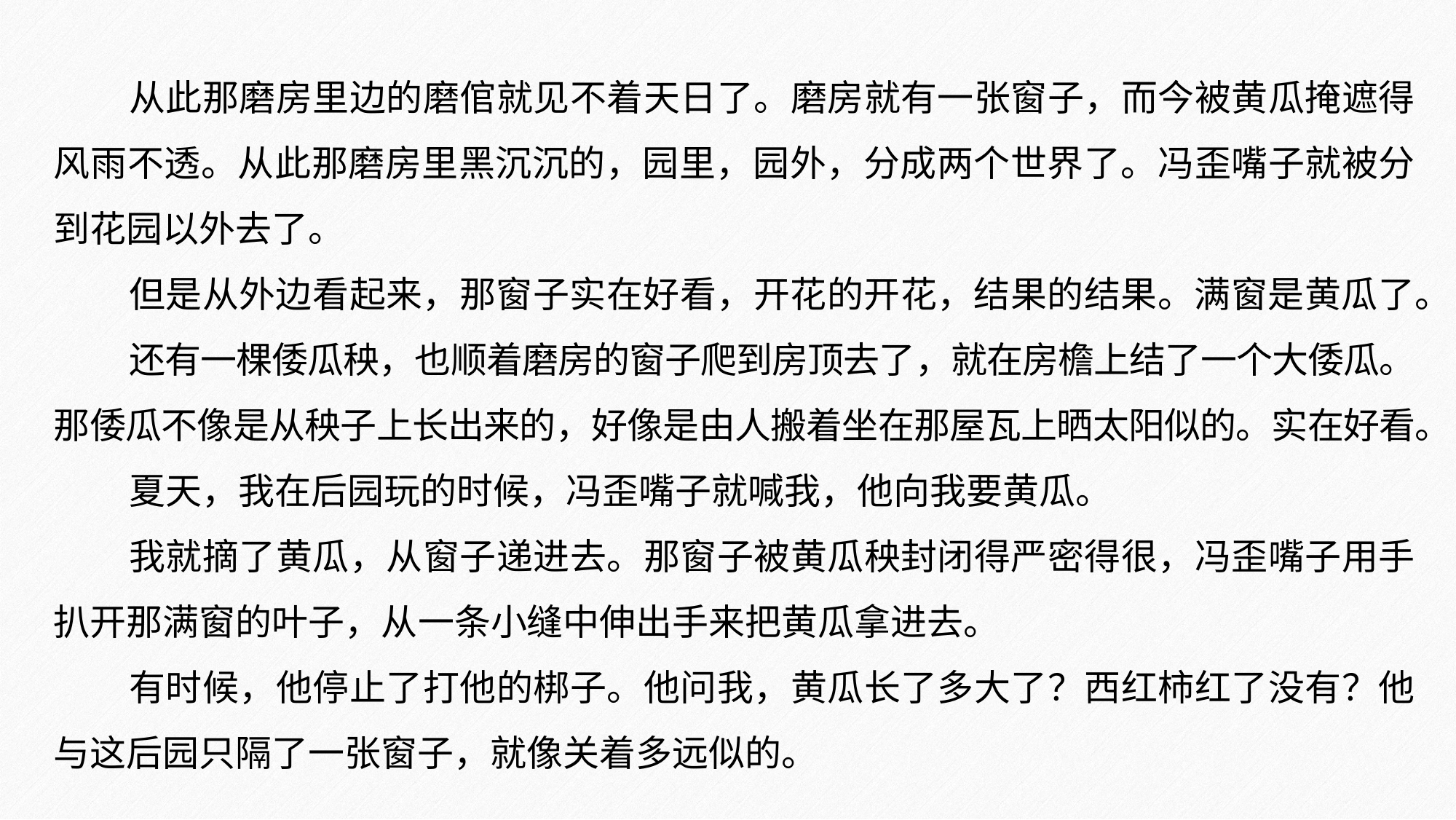

从此那磨房里边的磨倌就见不着天日了。磨房就有一张窗子，而今被黄瓜掩遮得风雨不透。从此那磨房里黑沉沉的，园里，园外，分成两个世界了。冯歪嘴子就被分到花园以外去了。
但是从外边看起来，那窗子实在好看，开花的开花，结果的结果。满窗是黄瓜了。
还有一棵倭瓜秧，也顺着磨房的窗子爬到房顶去了，就在房檐上结了一个大倭瓜。那倭瓜不像是从秧子上长出来的，好像是由人搬着坐在那屋瓦上晒太阳似的。实在好看。
夏天，我在后园玩的时候，冯歪嘴子就喊我，他向我要黄瓜。
我就摘了黄瓜，从窗子递进去。那窗子被黄瓜秧封闭得严密得很，冯歪嘴子用手扒开那满窗的叶子，从一条小缝中伸出手来把黄瓜拿进去。
有时候，他停止了打他的梆子。他问我，黄瓜长了多大了？西红柿红了没有？他与这后园只隔了一张窗子，就像关着多远似的。